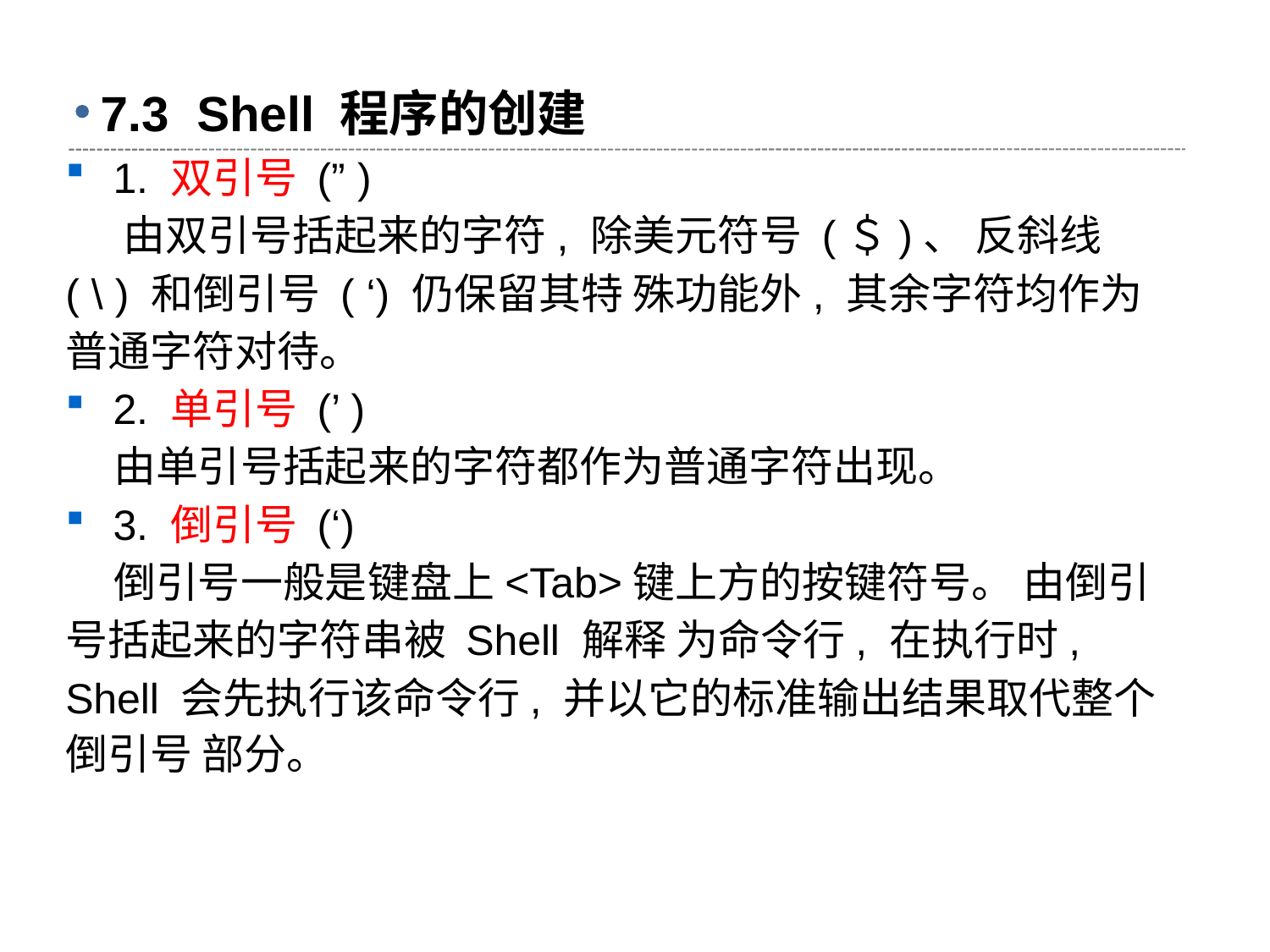

# 7.3  Shell 程序的创建
1. 双引号 (” )
     由双引号括起来的字符, 除美元符号 (＄)、 反斜线 ( \ ) 和倒引号 ( ‘) 仍保留其特 殊功能外, 其余字符均作为普通字符对待。
2. 单引号 (’ )
    由单引号括起来的字符都作为普通字符出现。
3. 倒引号 (‘)
    倒引号一般是键盘上<Tab>键上方的按键符号。 由倒引号括起来的字符串被 Shell 解释 为命令行, 在执行时, Shell 会先执行该命令行, 并以它的标准输出结果取代整个倒引号 部分。